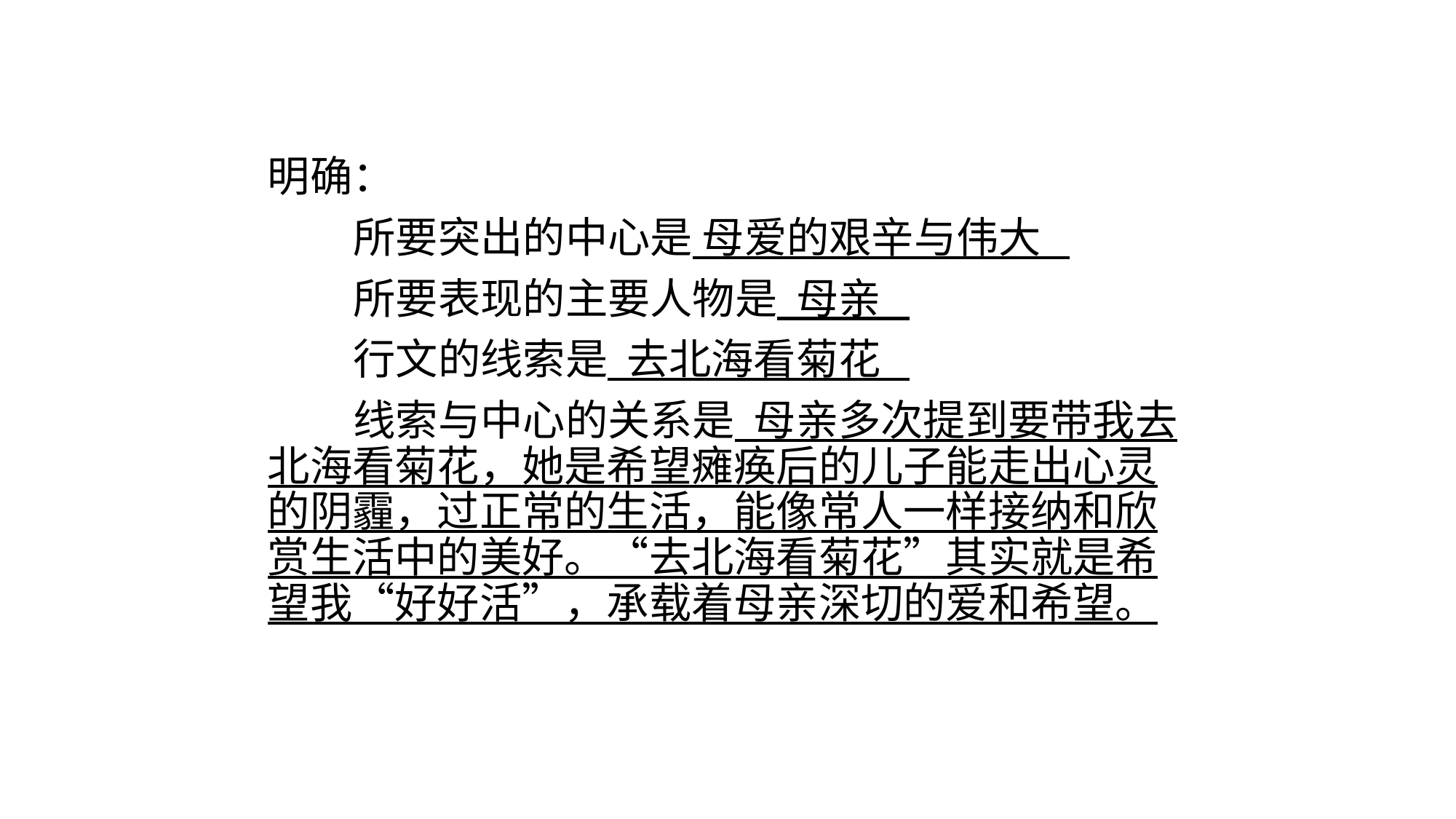

明确：
        所要突出的中心是 母爱的艰辛与伟大
        所要表现的主要人物是  母亲
        行文的线索是  去北海看菊花
        线索与中心的关系是  母亲多次提到要带我去北海看菊花，她是希望瘫痪后的儿子能走出心灵的阴霾，过正常的生活，能像常人一样接纳和欣赏生活中的美好。“去北海看菊花”其实就是希望我“好好活”，承载着母亲深切的爱和希望。